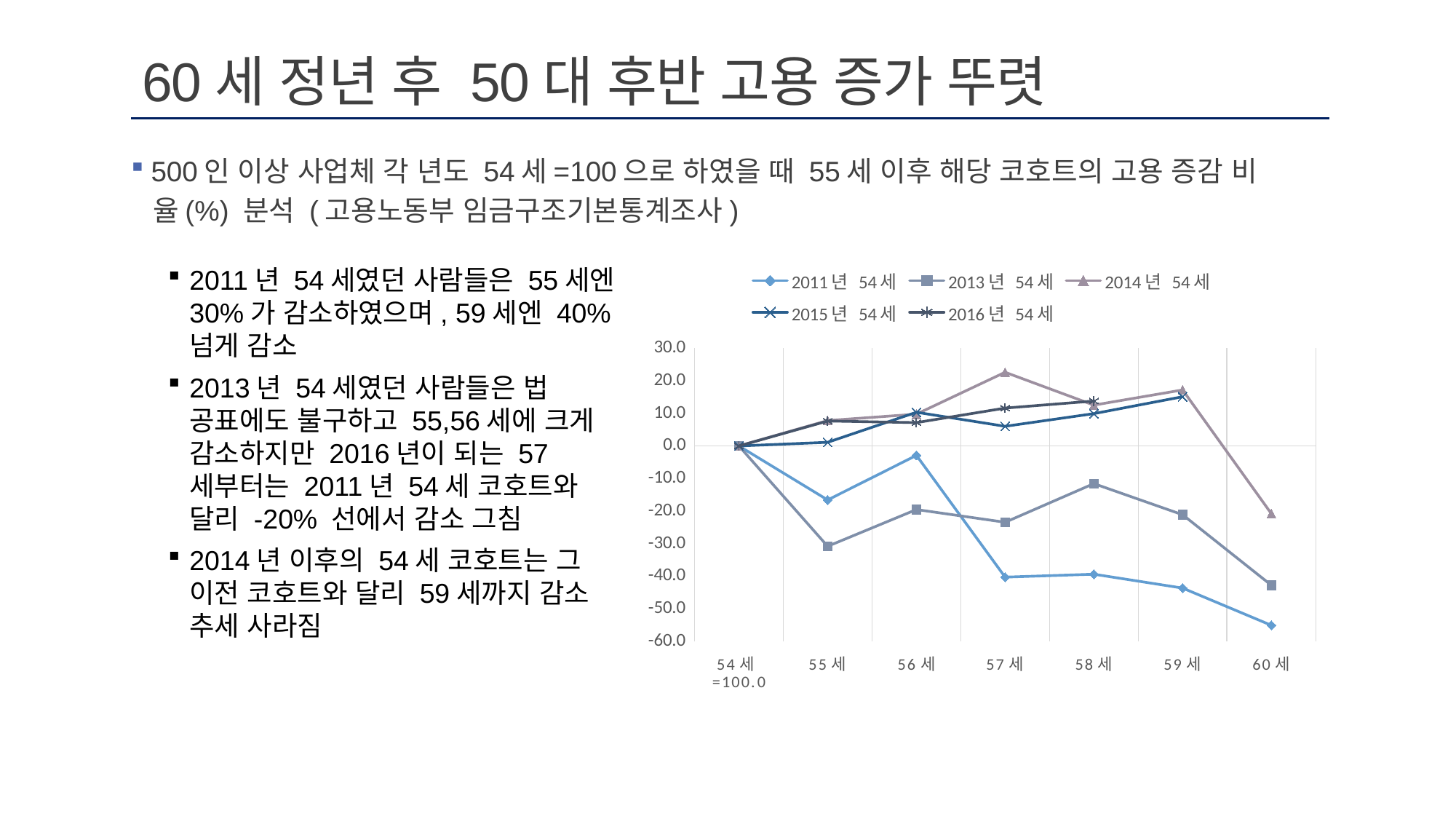

# 60세 정년 후 50대 후반 고용 증가 뚜렷
 500인 이상 사업체 각 년도 54세=100으로 하였을 때 55세 이후 해당 코호트의 고용 증감 비
  율(%) 분석 (고용노동부 임금구조기본통계조사)

### Chart

| Category | 2011년 54세 | 2013년 54세 | 2014년 54세 | 2015년 54세 | 2016년 54세 |
|---|---|---|---|---|---|
| 54세=100.0 | 0.0 | 0.0 | 0.0 | 0.0 | 0.0 |
| 55세 | -16.586585809871153 | -30.816159238279397 | 7.809442685282917 | 1.1260536958534288 | 7.653973866014809 |
| 56세 | -2.882313968687896 | -19.5343289228926 | 9.771679351147156 | 10.354723968230758 | 7.17346944128245 |
| 57세 | -40.28554545508808 | -23.44697487204816 | 22.62590349918831 | 6.037616332894785 | 11.636495255281076 |
| 58세 | -39.389634652230235 | -11.573465891774305 | 12.543130319920493 | 9.93324562685767 | 13.794568621382439 |
| 59세 | -43.648105814168645 | -21.135434510735337 | 17.199661747186894 | 15.122545436826968 | None |
| 60세 | -55.08681560711238 | -42.77899803474404 | -20.81242400113574 | None | None |
2011년 54세였던 사람들은 55세엔 30%가 감소하였으며, 59세엔 40% 넘게 감소
2013년 54세였던 사람들은 법 공표에도 불구하고 55,56세에 크게 감소하지만 2016년이 되는 57세부터는 2011년 54세 코호트와 달리 -20% 선에서 감소 그침
2014년 이후의 54세 코호트는 그 이전 코호트와 달리 59세까지 감소 추세 사라짐